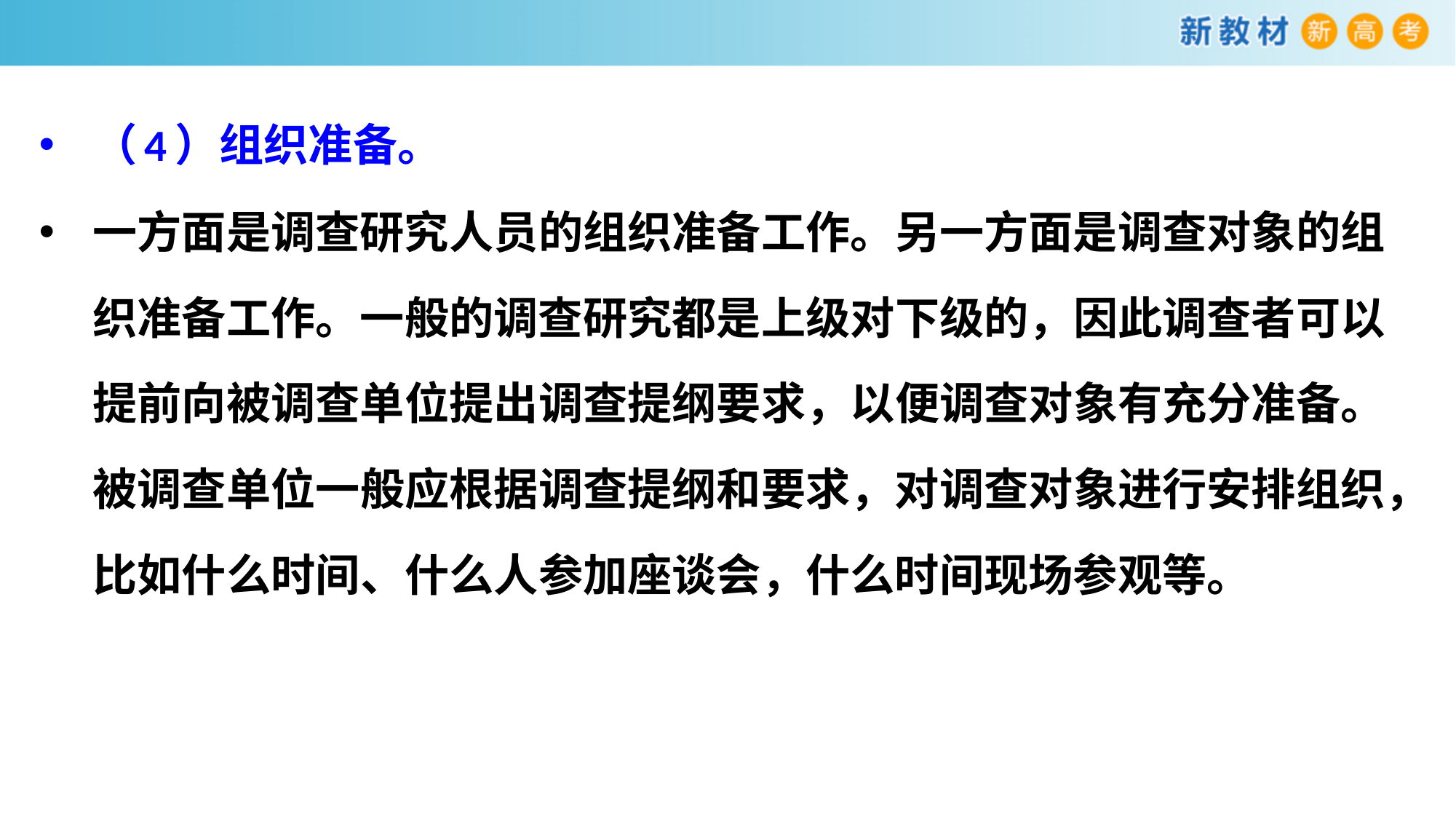

（4）组织准备。
一方面是调查研究人员的组织准备工作。另一方面是调查对象的组织准备工作。一般的调查研究都是上级对下级的，因此调查者可以提前向被调查单位提出调查提纲要求，以便调查对象有充分准备。被调查单位一般应根据调查提纲和要求，对调查对象进行安排组织，比如什么时间、什么人参加座谈会，什么时间现场参观等。